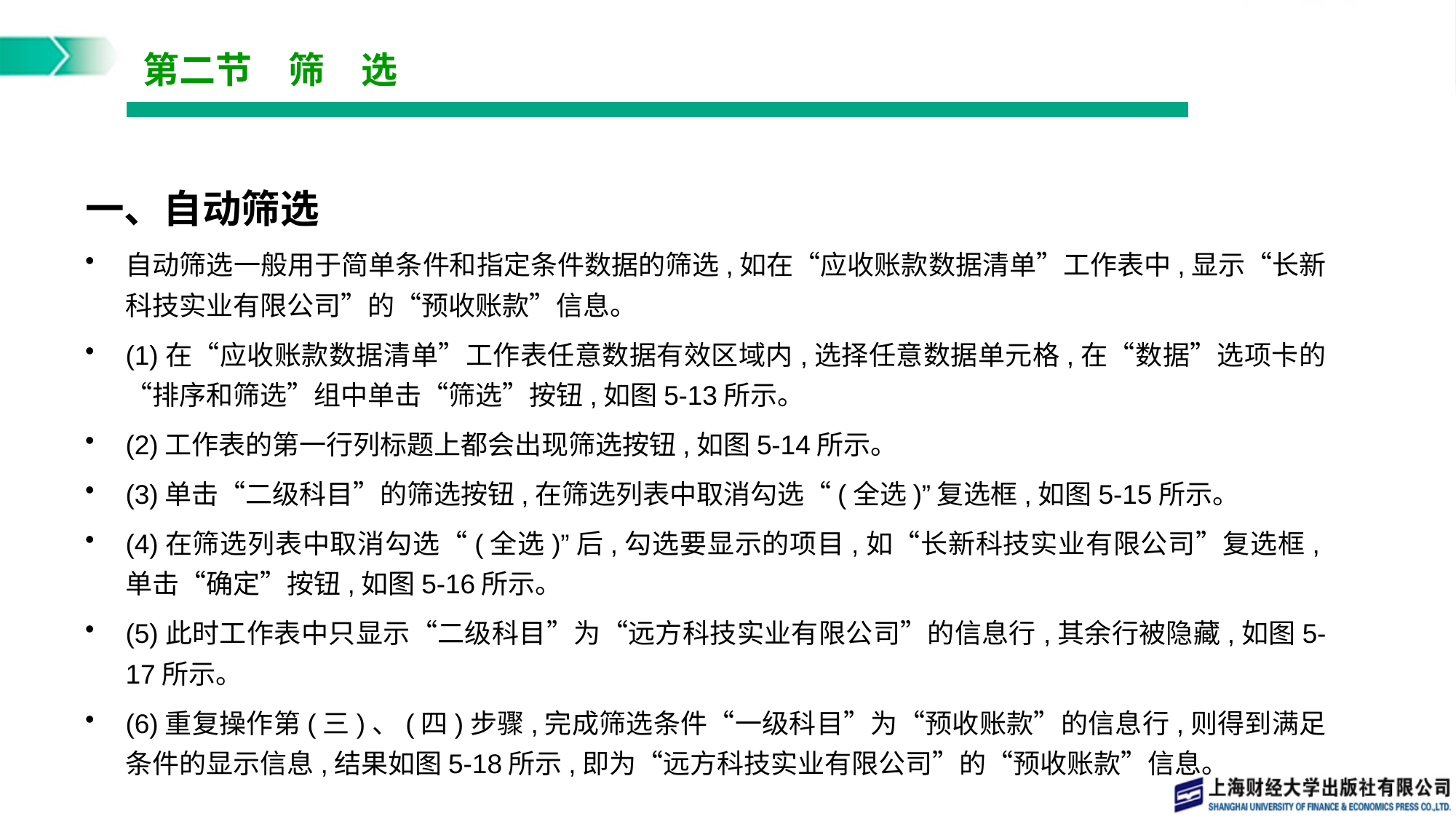

# 第二节　筛　选
一、自动筛选
自动筛选一般用于简单条件和指定条件数据的筛选,如在“应收账款数据清单”工作表中,显示“长新科技实业有限公司”的“预收账款”信息。
(1)在“应收账款数据清单”工作表任意数据有效区域内,选择任意数据单元格,在“数据”选项卡的“排序和筛选”组中单击“筛选”按钮,如图5-13所示。
(2)工作表的第一行列标题上都会出现筛选按钮,如图5-14所示。
(3)单击“二级科目”的筛选按钮,在筛选列表中取消勾选“(全选)”复选框,如图5-15所示。
(4)在筛选列表中取消勾选“(全选)”后,勾选要显示的项目,如“长新科技实业有限公司”复选框,单击“确定”按钮,如图5-16所示。
(5)此时工作表中只显示“二级科目”为“远方科技实业有限公司”的信息行,其余行被隐藏,如图5-17所示。
(6)重复操作第(三)、(四)步骤,完成筛选条件“一级科目”为“预收账款”的信息行,则得到满足条件的显示信息,结果如图5-18所示,即为“远方科技实业有限公司”的“预收账款”信息。